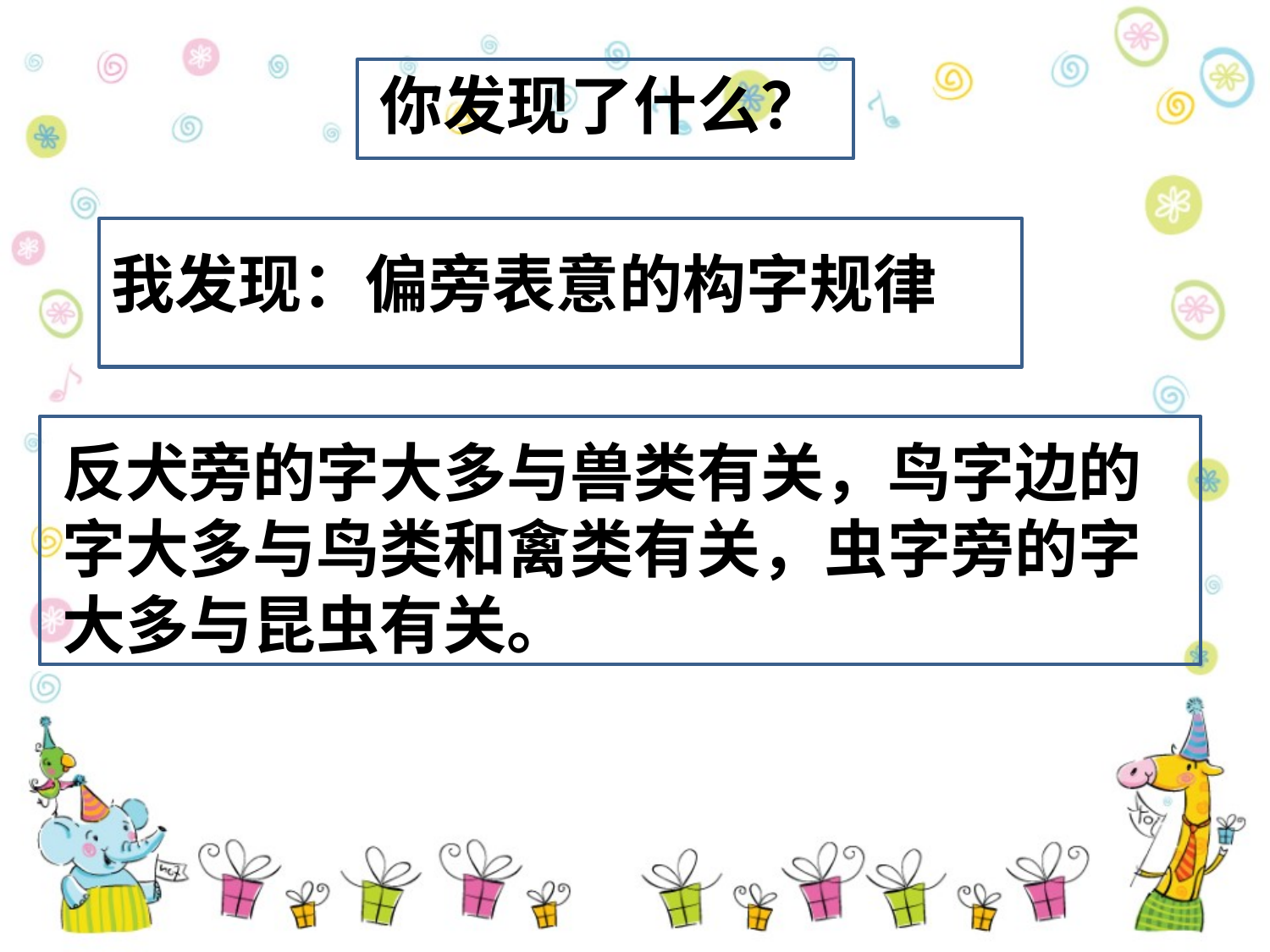

你发现了什么？

我发现：偏旁表意的构字规律

反犬旁的字大多与兽类有关，鸟字边的字大多与鸟类和禽类有关，虫字旁的字大多与昆虫有关。